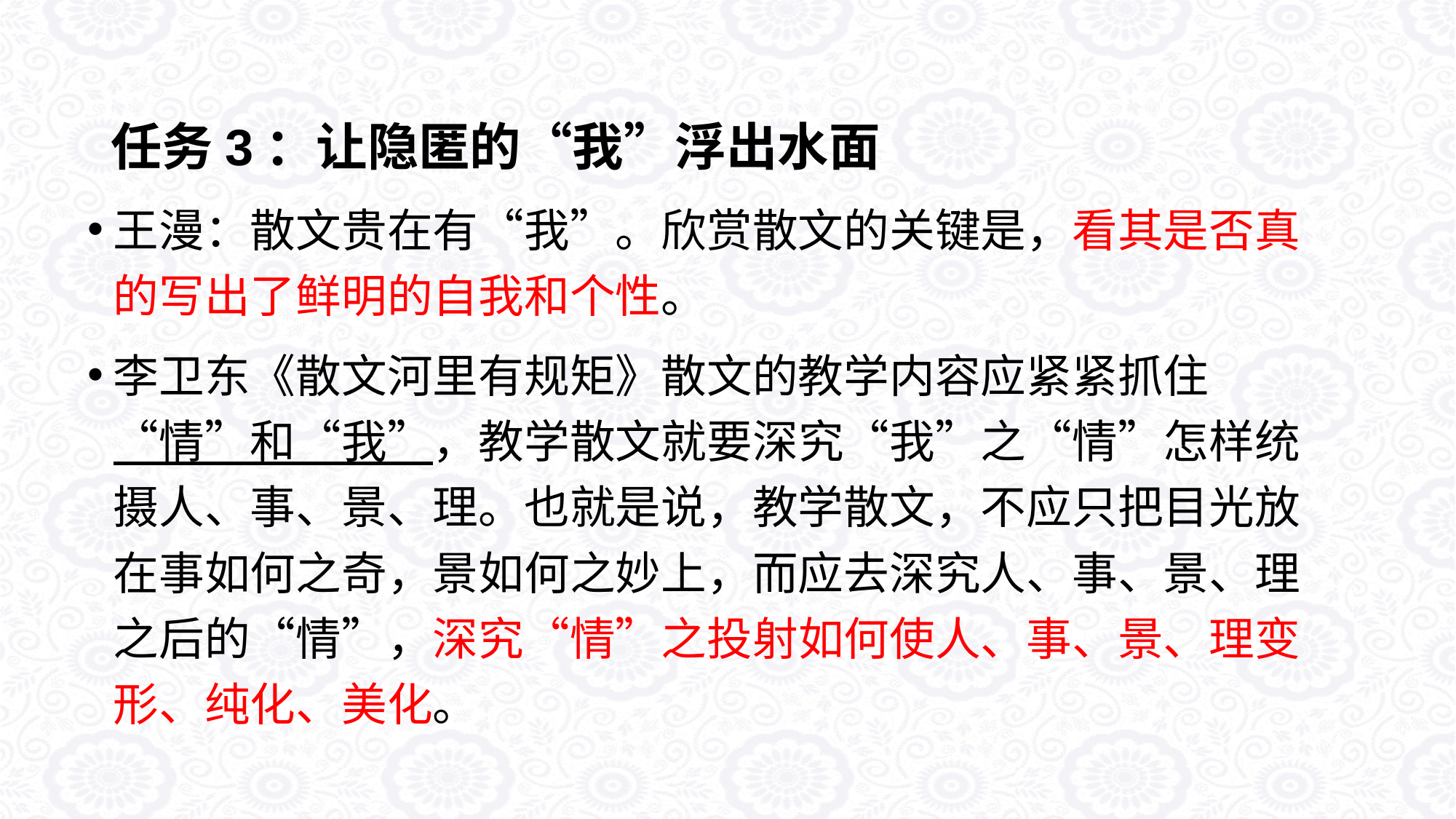

任务3：让隐匿的“我”浮出水面
王漫：散文贵在有“我”。欣赏散文的关键是，看其是否真的写出了鲜明的自我和个性。
李卫东《散文河里有规矩》散文的教学内容应紧紧抓住“情”和“我”，教学散文就要深究“我”之“情”怎样统摄人、事、景、理。也就是说，教学散文，不应只把目光放在事如何之奇，景如何之妙上，而应去深究人、事、景、理之后的“情”，深究“情”之投射如何使人、事、景、理变形、纯化、美化。